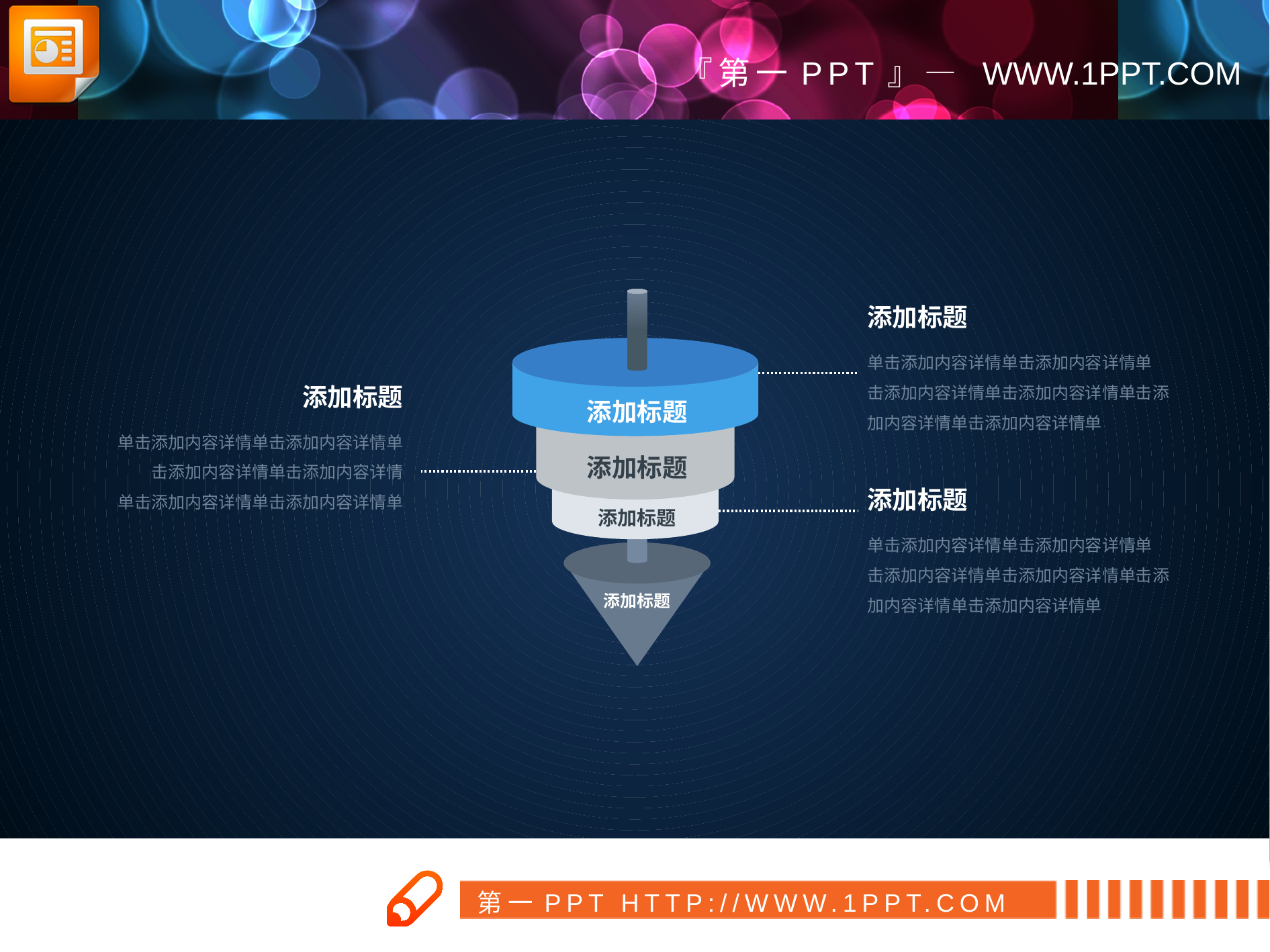

添加标题
单击添加内容详情单击添加内容详情单
击添加内容详情单击添加内容详情单击添加内容详情单击添加内容详情单
添加标题
添加标题
单击添加内容详情单击添加内容详情单
击添加内容详情单击添加内容详情
单击添加内容详情单击添加内容详情单
添加标题
添加标题
添加标题
单击添加内容详情单击添加内容详情单
击添加内容详情单击添加内容详情单击添加内容详情单击添加内容详情单
添加标题